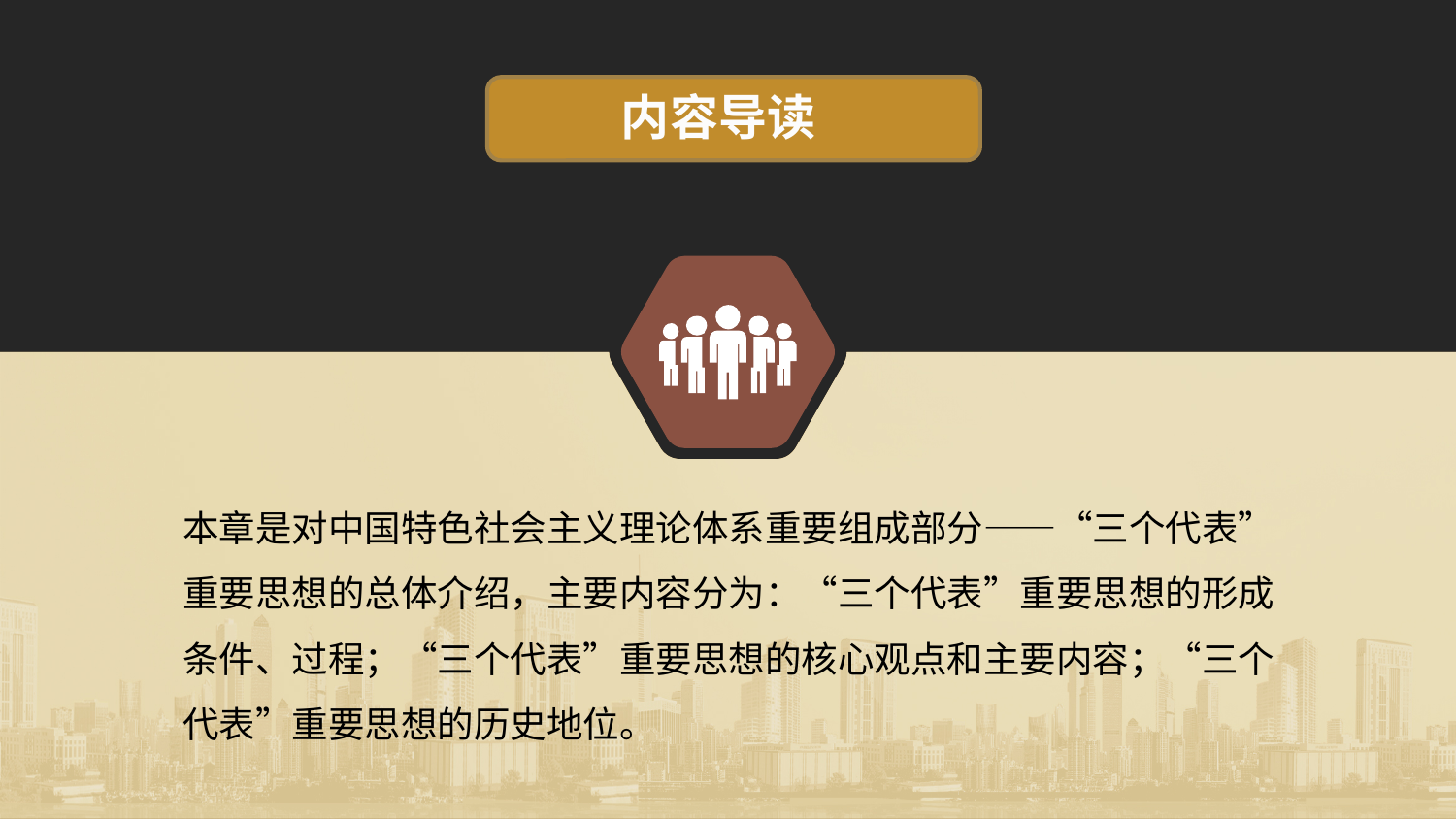

内容导读

本章是对中国特色社会主义理论体系重要组成部分——“三个代表”重要思想的总体介绍，主要内容分为：“三个代表”重要思想的形成条件、过程；“三个代表”重要思想的核心观点和主要内容；“三个代表”重要思想的历史地位。